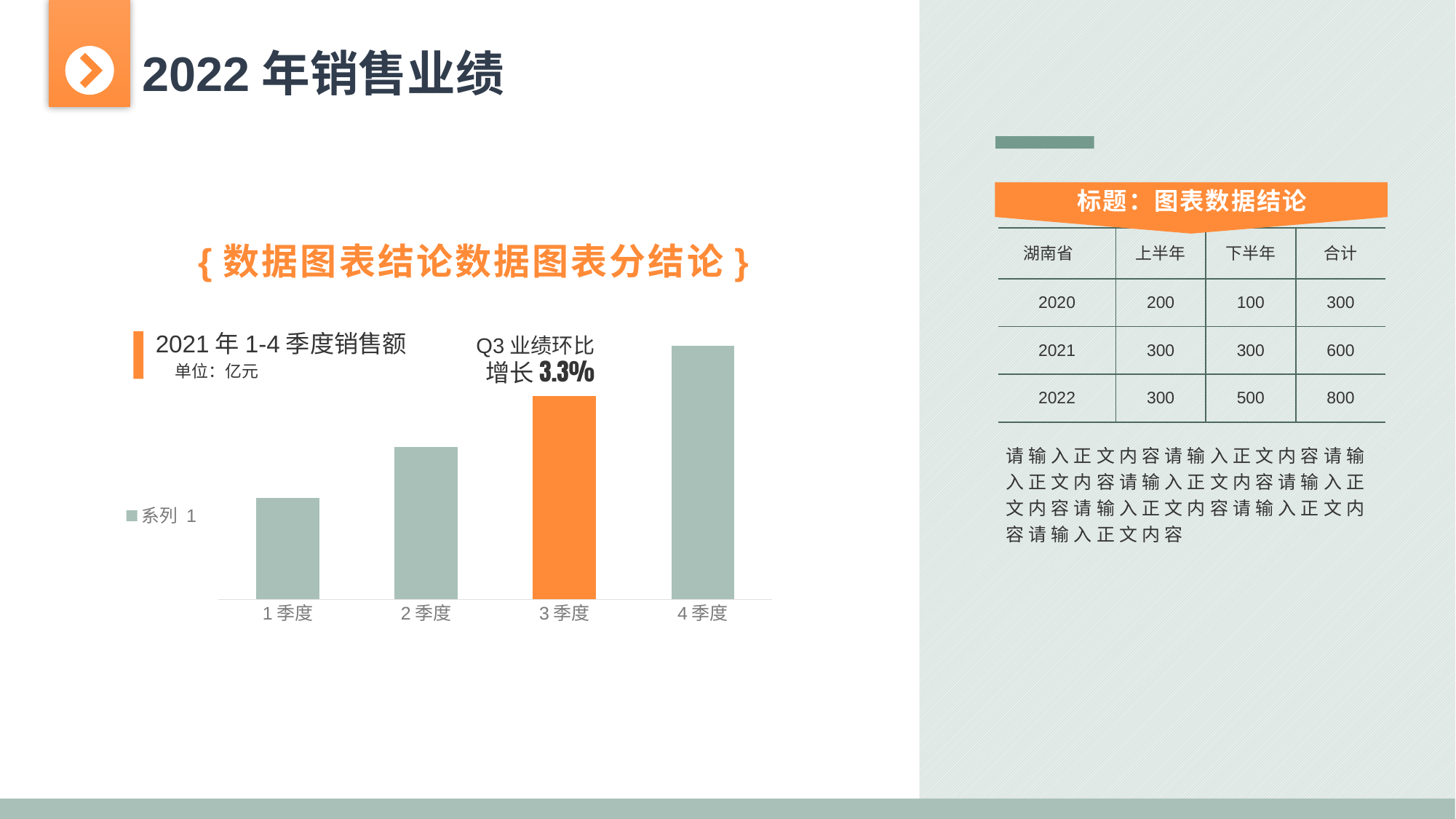

2022年销售业绩

标题：图表数据结论
| 湖南省 | 上半年 | 下半年 | 合计 |
| --- | --- | --- | --- |
| 2020 | 200 | 100 | 300 |
| 2021 | 300 | 300 | 600 |
| 2022 | 300 | 500 | 800 |
{数据图表结论数据图表分结论}

### Chart

| Category | 系列 1 |
|---|---|
| 1季度 | 2.0 |
| 2季度 | 3.0 |
| 3季度 | 4.0 |
| 4季度 | 5.0 |
2021年1-4季度销售额

单位：亿元
Q3业绩环比
增长3.3%
请输入正文内容请输入正文内容请输入正文内容请输入正文内容请输入正文内容请输入正文内容请输入正文内容请输入正文内容